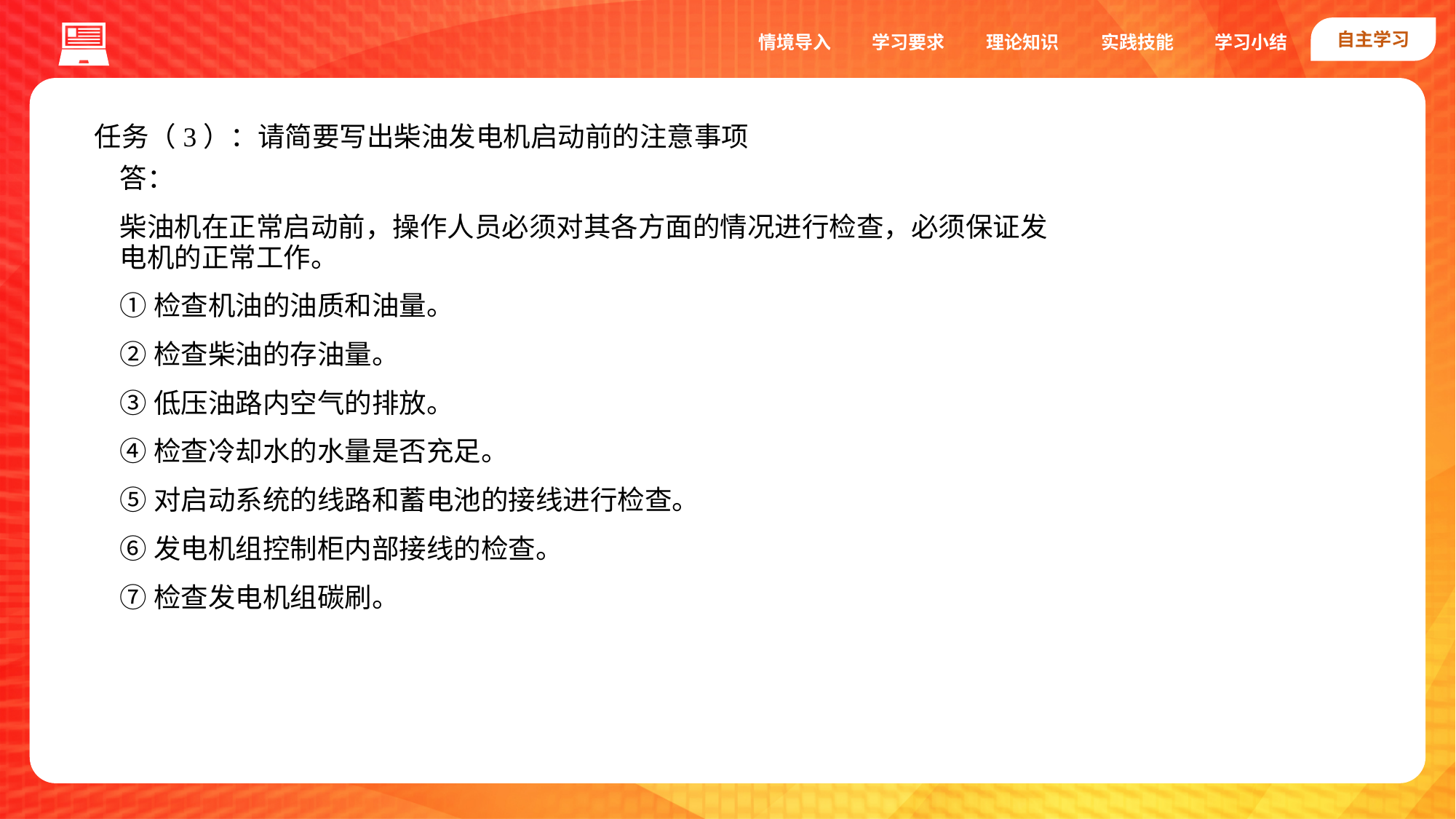

自主学习
实践技能
情境导入
学习要求
理论知识
学习小结

任务（3）：请简要写出柴油发电机启动前的注意事项
答：
柴油机在正常启动前，操作人员必须对其各方面的情况进行检查，必须保证发电机的正常工作。
①检查机油的油质和油量。
②检查柴油的存油量。
③低压油路内空气的排放。
④检查冷却水的水量是否充足。
⑤对启动系统的线路和蓄电池的接线进行检查。
⑥发电机组控制柜内部接线的检查。
⑦检查发电机组碳刷。